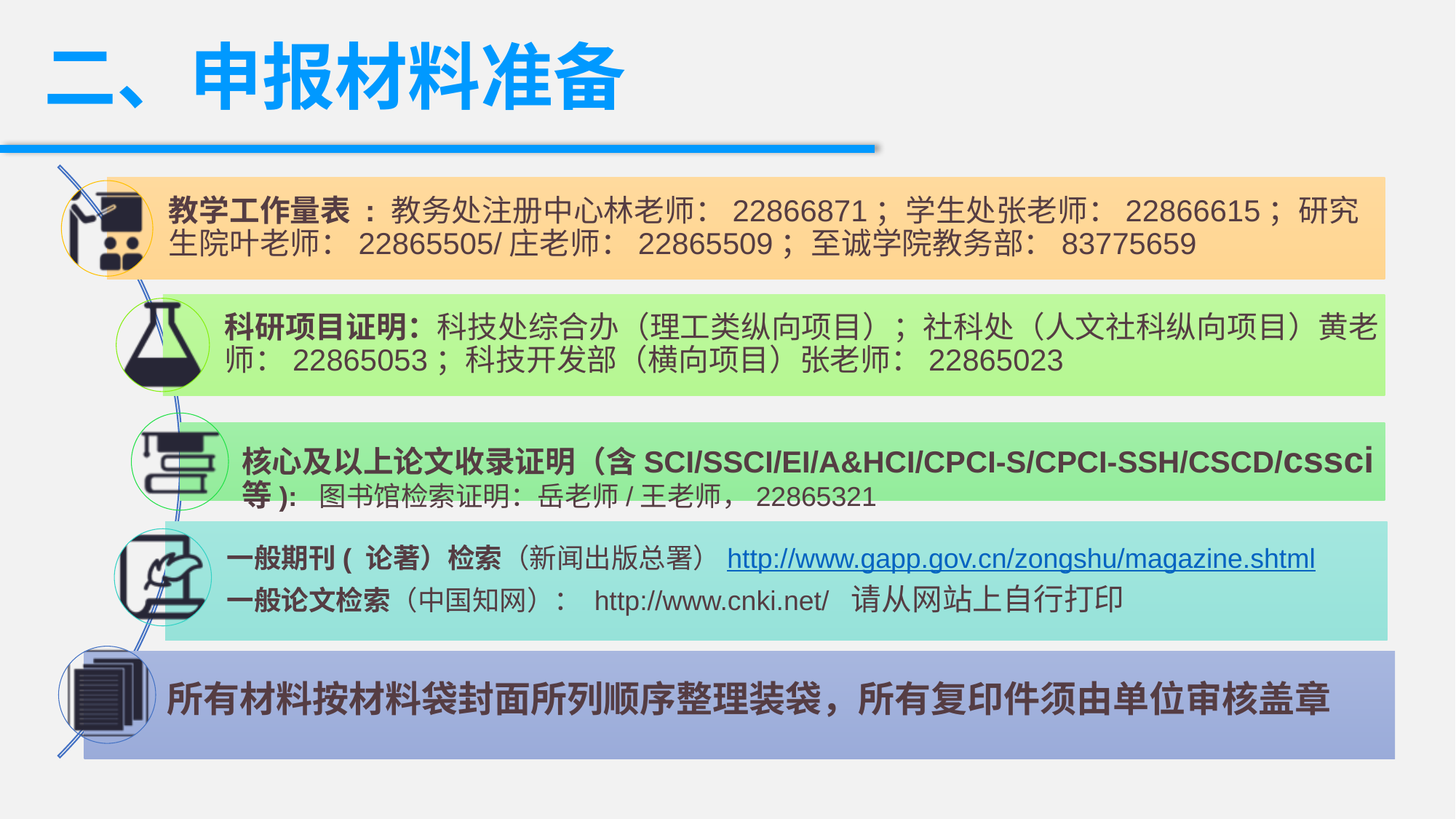

二、申报材料准备
教学工作量表 : 教务处注册中心林老师：22866871；学生处张老师：22866615；研究生院叶老师：22865505/庄老师：22865509；至诚学院教务部：83775659
科研项目证明：科技处综合办（理工类纵向项目）；社科处（人文社科纵向项目）黄老师：22865053；科技开发部（横向项目）张老师：22865023
 核心及以上论文收录证明（含SCI/SSCI/EI/A&HCI/CPCI-S/CPCI-SSH/CSCD/cssci等):  图书馆检索证明：岳老师/王老师，22865321
一般期刊( 论著）检索（新闻出版总署）http://www.gapp.gov.cn/zongshu/magazine.shtml
一般论文检索（中国知网）： http://www.cnki.net/  请从网站上自行打印

二、申报材料准备
所有材料按材料袋封面所列顺序整理装袋，所有复印件须由单位审核盖章